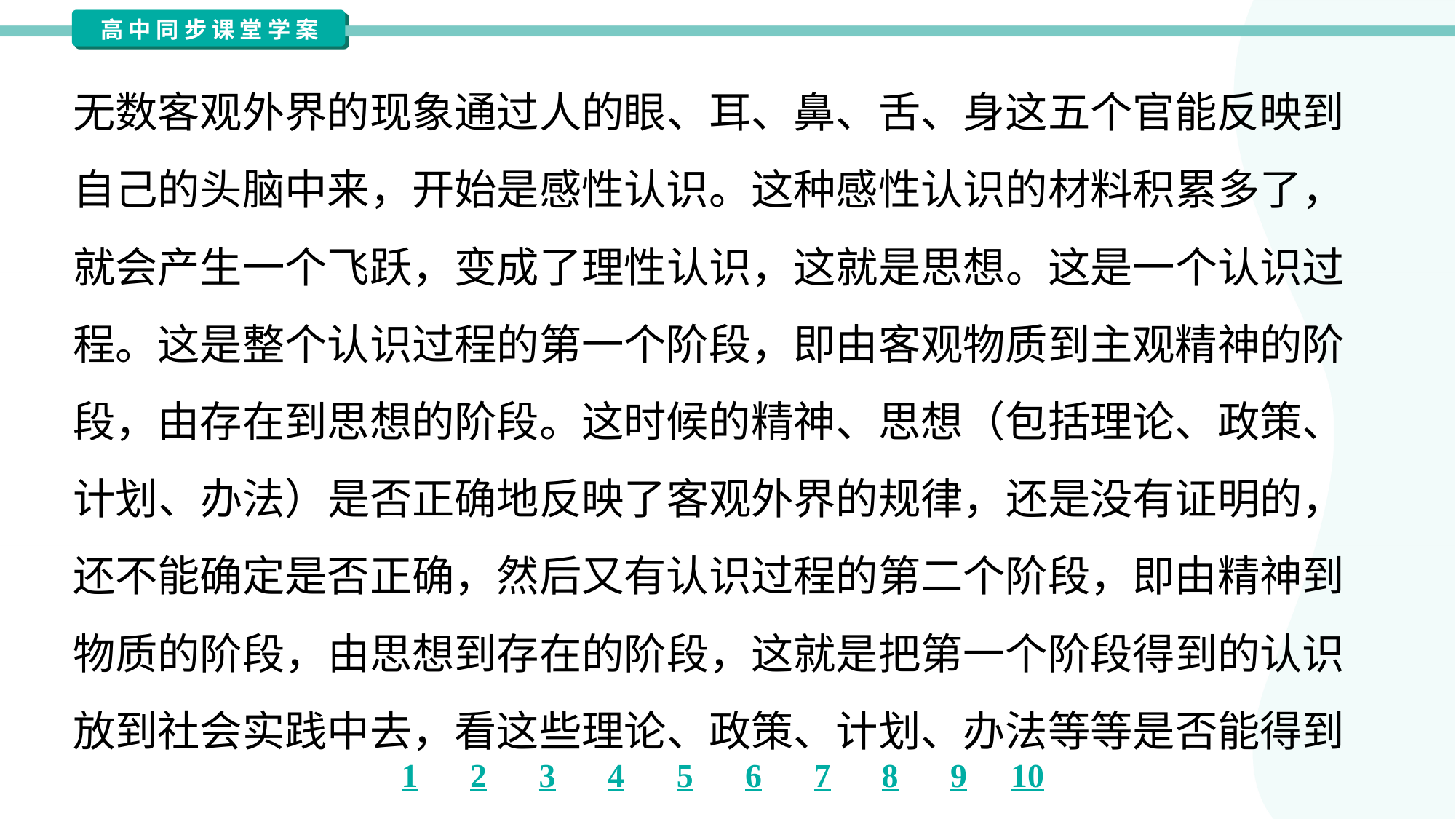

无数客观外界的现象通过人的眼、耳、鼻、舌、身这五个官能反映到
自己的头脑中来，开始是感性认识。这种感性认识的材料积累多了，
就会产生一个飞跃，变成了理性认识，这就是思想。这是一个认识过
程。这是整个认识过程的第一个阶段，即由客观物质到主观精神的阶
段，由存在到思想的阶段。这时候的精神、思想（包括理论、政策、
计划、办法）是否正确地反映了客观外界的规律，还是没有证明的，
还不能确定是否正确，然后又有认识过程的第二个阶段，即由精神到
物质的阶段，由思想到存在的阶段，这就是把第一个阶段得到的认识
放到社会实践中去，看这些理论、政策、计划、办法等等是否能得到